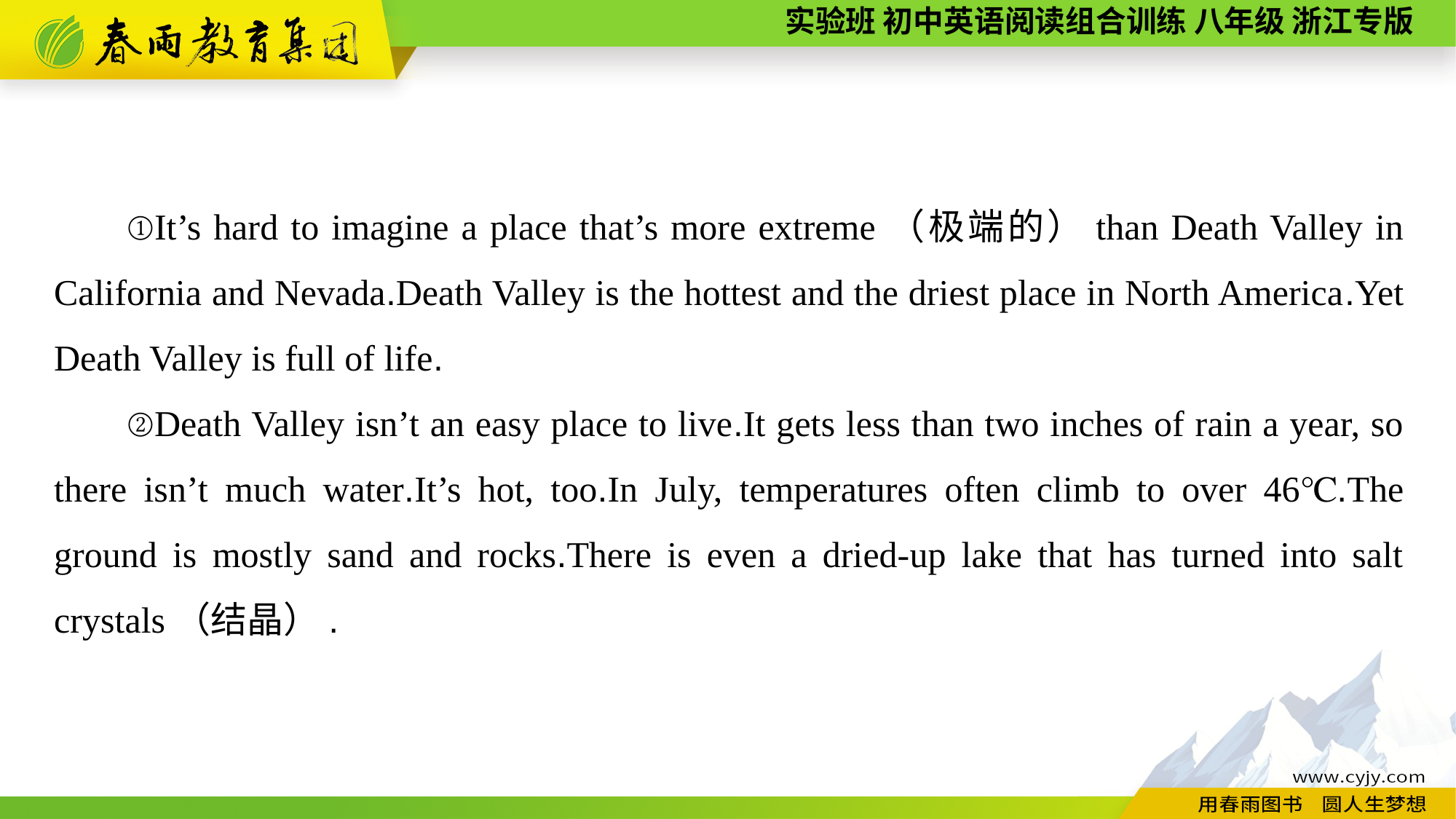

①It’s hard to imagine a place that’s more extreme（极端的）than Death Valley in California and Nevada.Death Valley is the hottest and the driest place in North America.Yet Death Valley is full of life.
②Death Valley isn’t an easy place to live.It gets less than two inches of rain a year, so there isn’t much water.It’s hot, too.In July, temperatures often climb to over 46℃.The ground is mostly sand and rocks.There is even a dried-up lake that has turned into salt crystals（结晶）.